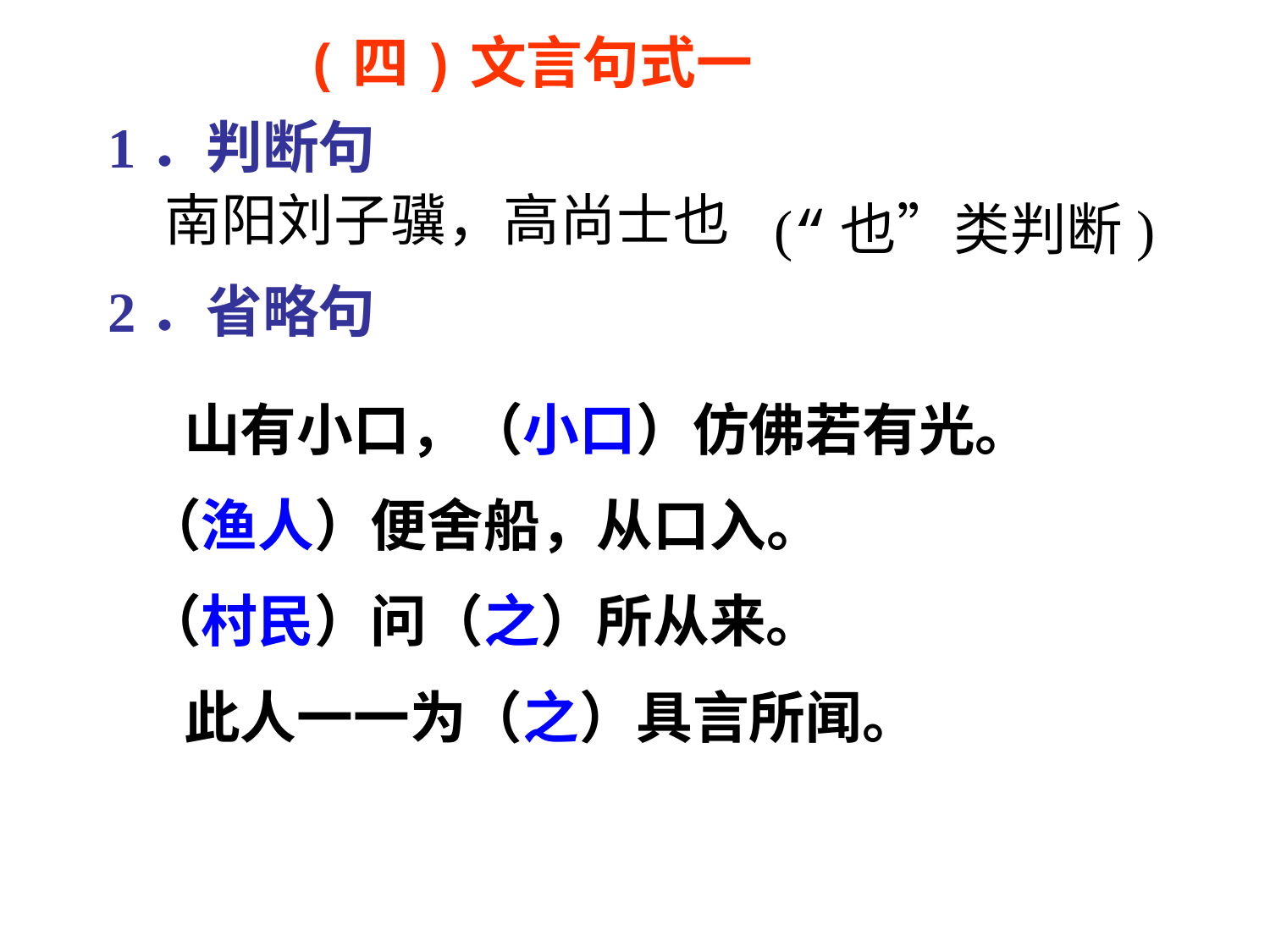

(四)文言句式一
 1．判断句
 南阳刘子骥，高尚士也
(“也”类判断)
 2．省略句
  山有小口，（小口）仿佛若有光。
（渔人）便舍船，从口入。
（村民）问（之）所从来。
  此人一一为（之）具言所闻。